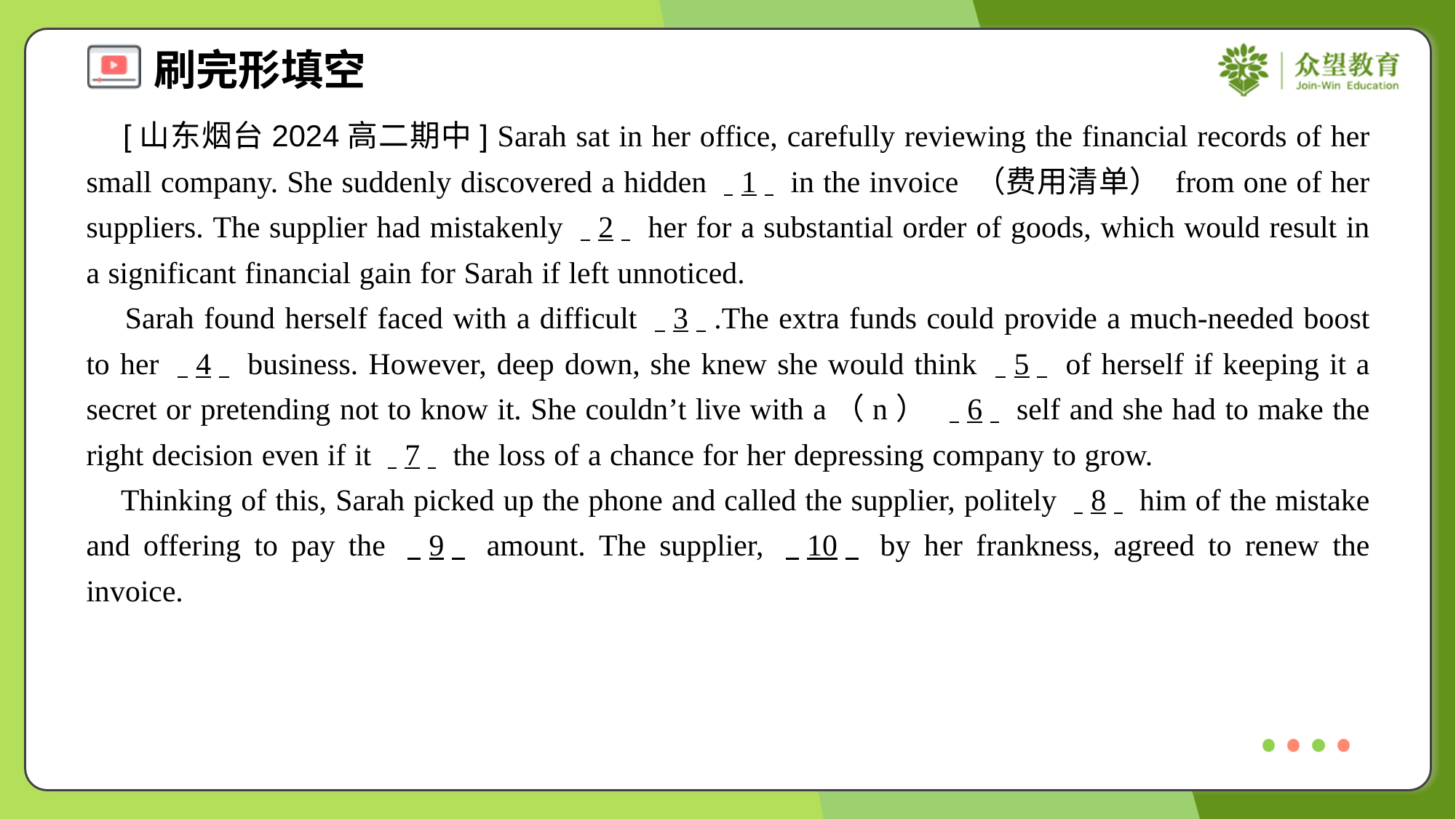

[山东烟台2024高二期中] Sarah sat in her office, carefully reviewing the financial records of her small company. She suddenly discovered a hidden . .1. . in the invoice （费用清单） from one of her suppliers. The supplier had mistakenly . .2. . her for a substantial order of goods, which would result in a significant financial gain for Sarah if left unnoticed.
    Sarah found herself faced with a difficult . .3. ..The extra funds could provide a much-needed boost to her . .4. . business. However, deep down, she knew she would think . .5. . of herself if keeping it a secret or pretending not to know it. She couldn’t live with a（n） . .6. . self and she had to make the right decision even if it . .7. . the loss of a chance for her depressing company to grow.
    Thinking of this, Sarah picked up the phone and called the supplier, politely . .8. . him of the mistake and offering to pay the . .9. . amount. The supplier, . .10. . by her frankness, agreed to renew the invoice.